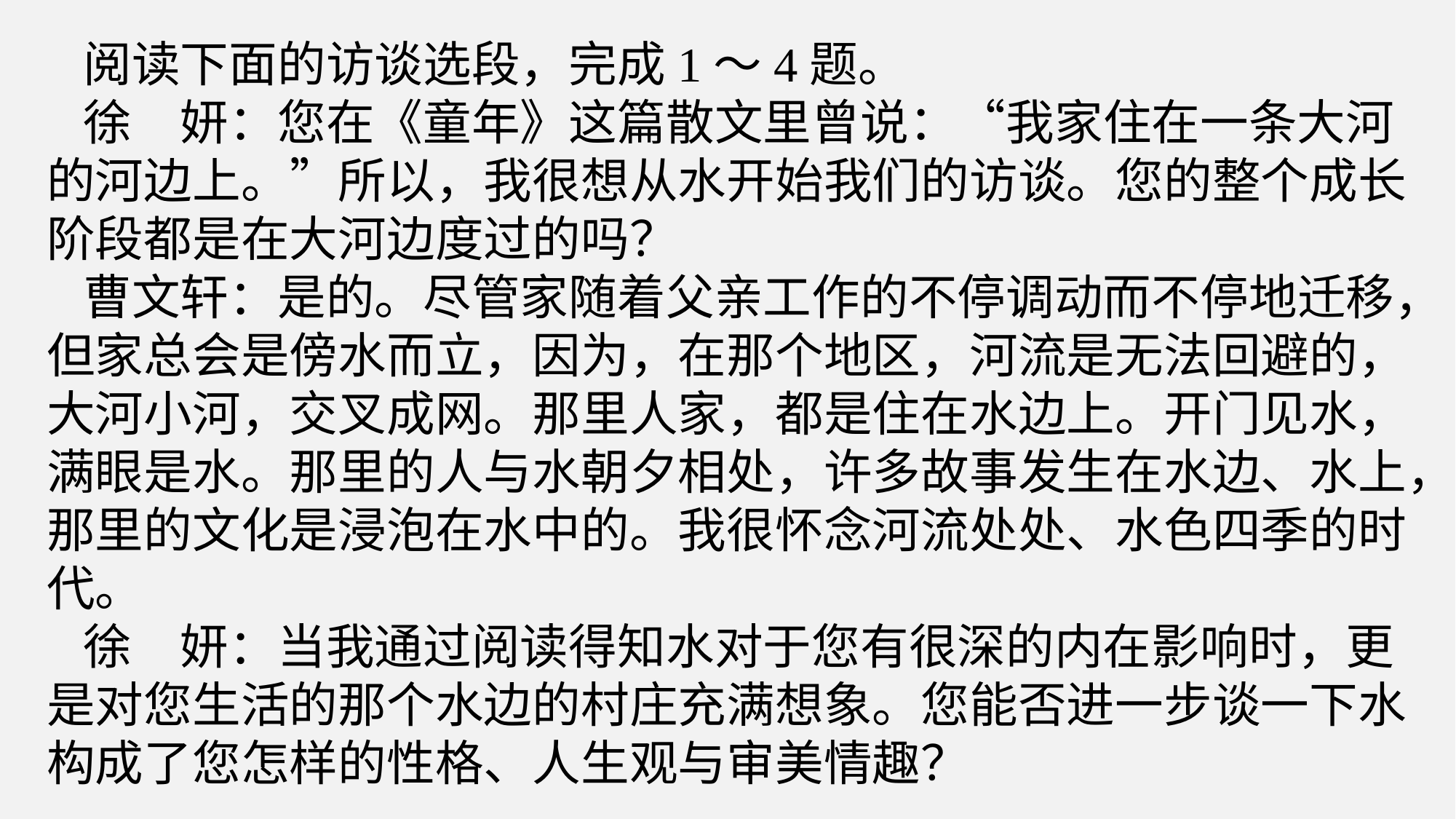

阅读下面的访谈选段，完成1～4题。
徐　妍：您在《童年》这篇散文里曾说：“我家住在一条大河的河边上。”所以，我很想从水开始我们的访谈。您的整个成长阶段都是在大河边度过的吗？
曹文轩：是的。尽管家随着父亲工作的不停调动而不停地迁移，但家总会是傍水而立，因为，在那个地区，河流是无法回避的，大河小河，交叉成网。那里人家，都是住在水边上。开门见水，满眼是水。那里的人与水朝夕相处，许多故事发生在水边、水上，那里的文化是浸泡在水中的。我很怀念河流处处、水色四季的时代。
徐　妍：当我通过阅读得知水对于您有很深的内在影响时，更是对您生活的那个水边的村庄充满想象。您能否进一步谈一下水构成了您怎样的性格、人生观与审美情趣？